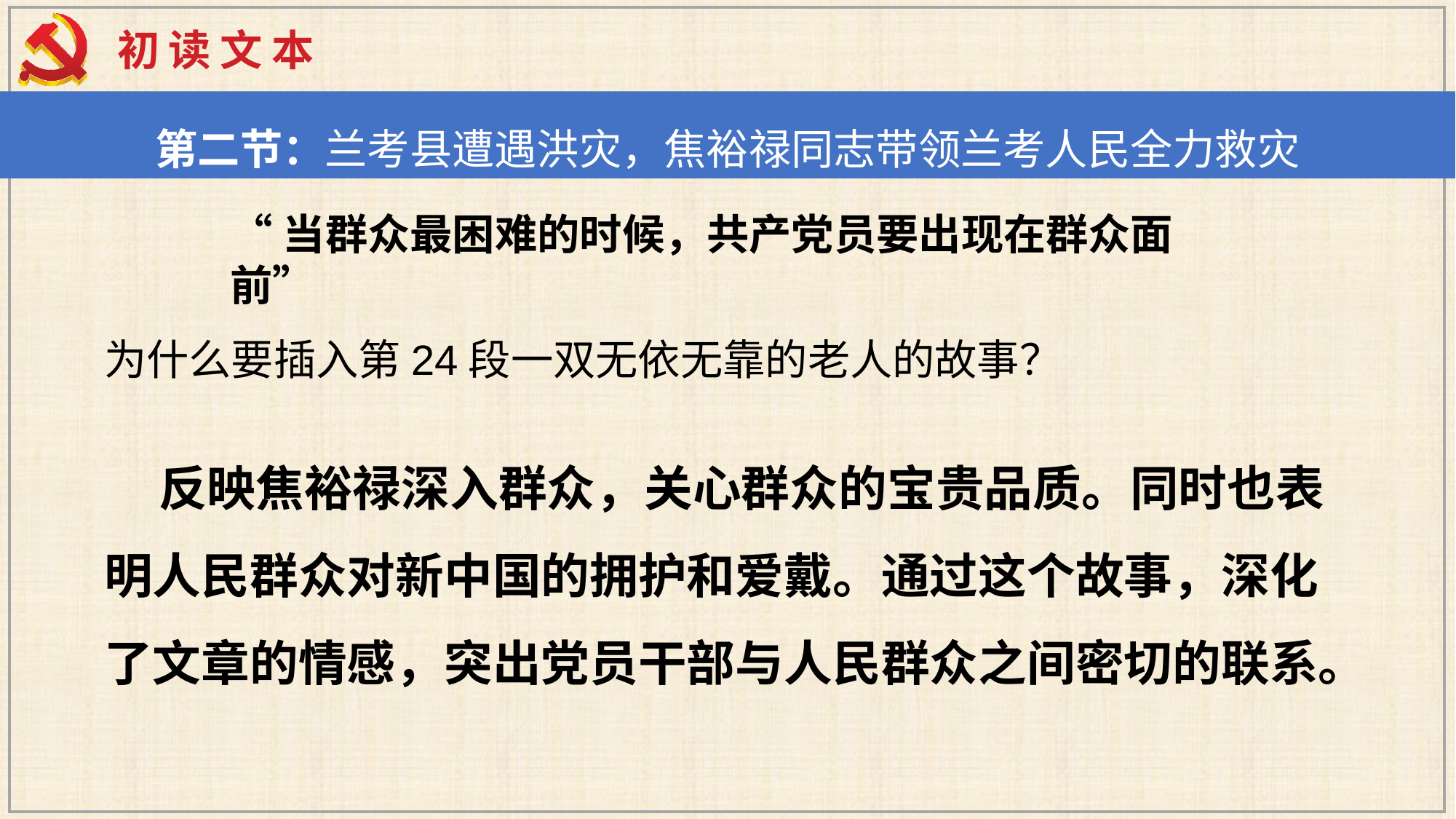

初读文本
第二节：兰考县遭遇洪灾，焦裕禄同志带领兰考人民全力救灾
“当群众最困难的时候，共产党员要出现在群众面前”
为什么要插入第24段一双无依无靠的老人的故事？
反映焦裕禄深入群众，关心群众的宝贵品质。同时也表明人民群众对新中国的拥护和爱戴。通过这个故事，深化了文章的情感，突出党员干部与人民群众之间密切的联系。